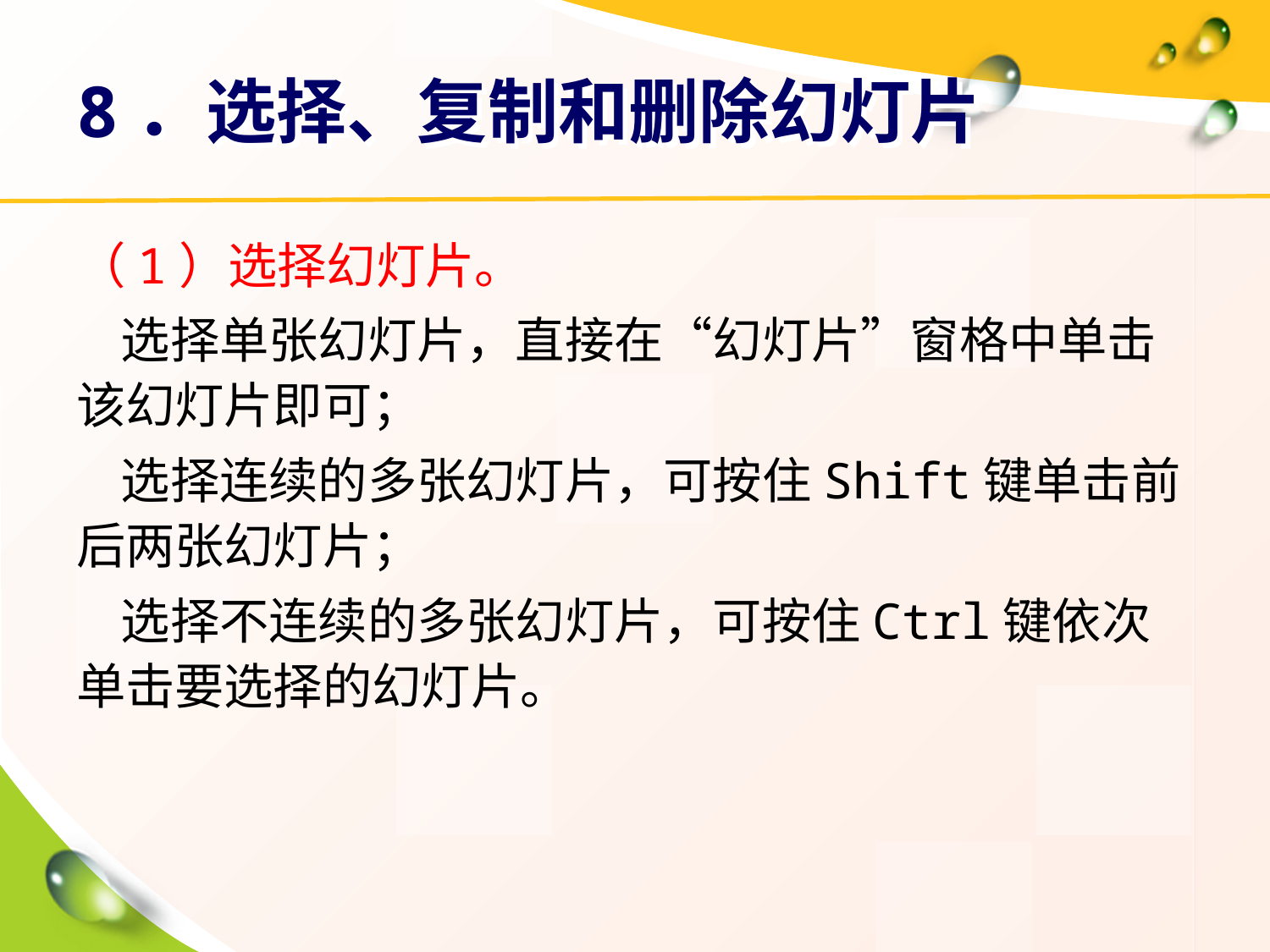

# 8．选择、复制和删除幻灯片
（1）选择幻灯片。
   选择单张幻灯片，直接在“幻灯片”窗格中单击该幻灯片即可；
   选择连续的多张幻灯片，可按住Shift键单击前后两张幻灯片；
   选择不连续的多张幻灯片，可按住Ctrl键依次单击要选择的幻灯片。